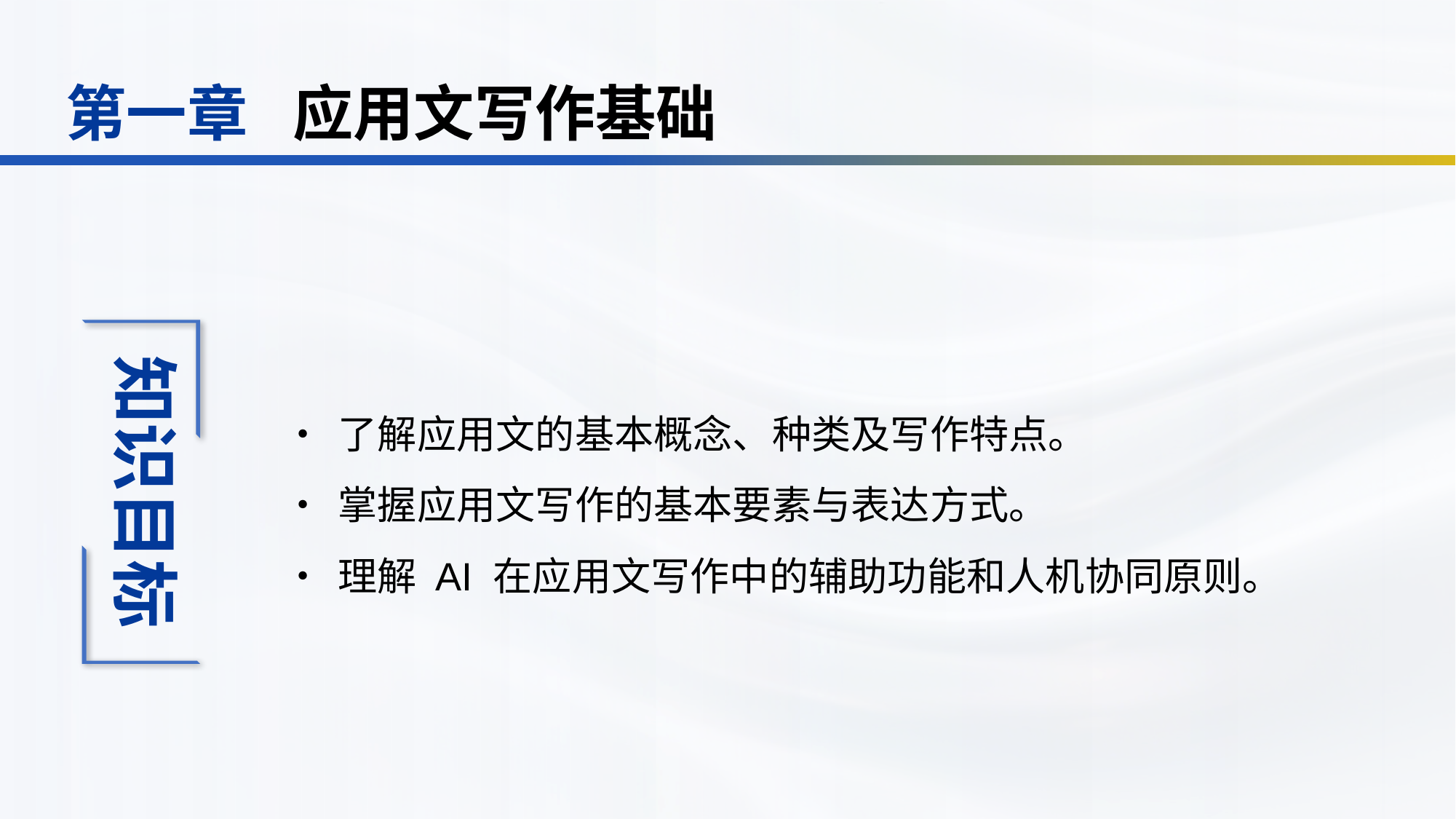

应用文写作基础
第一章
•	了解应用文的基本概念、种类及写作特点。
•	掌握应用文写作的基本要素与表达方式。
•	理解 AI 在应用文写作中的辅助功能和人机协同原则。